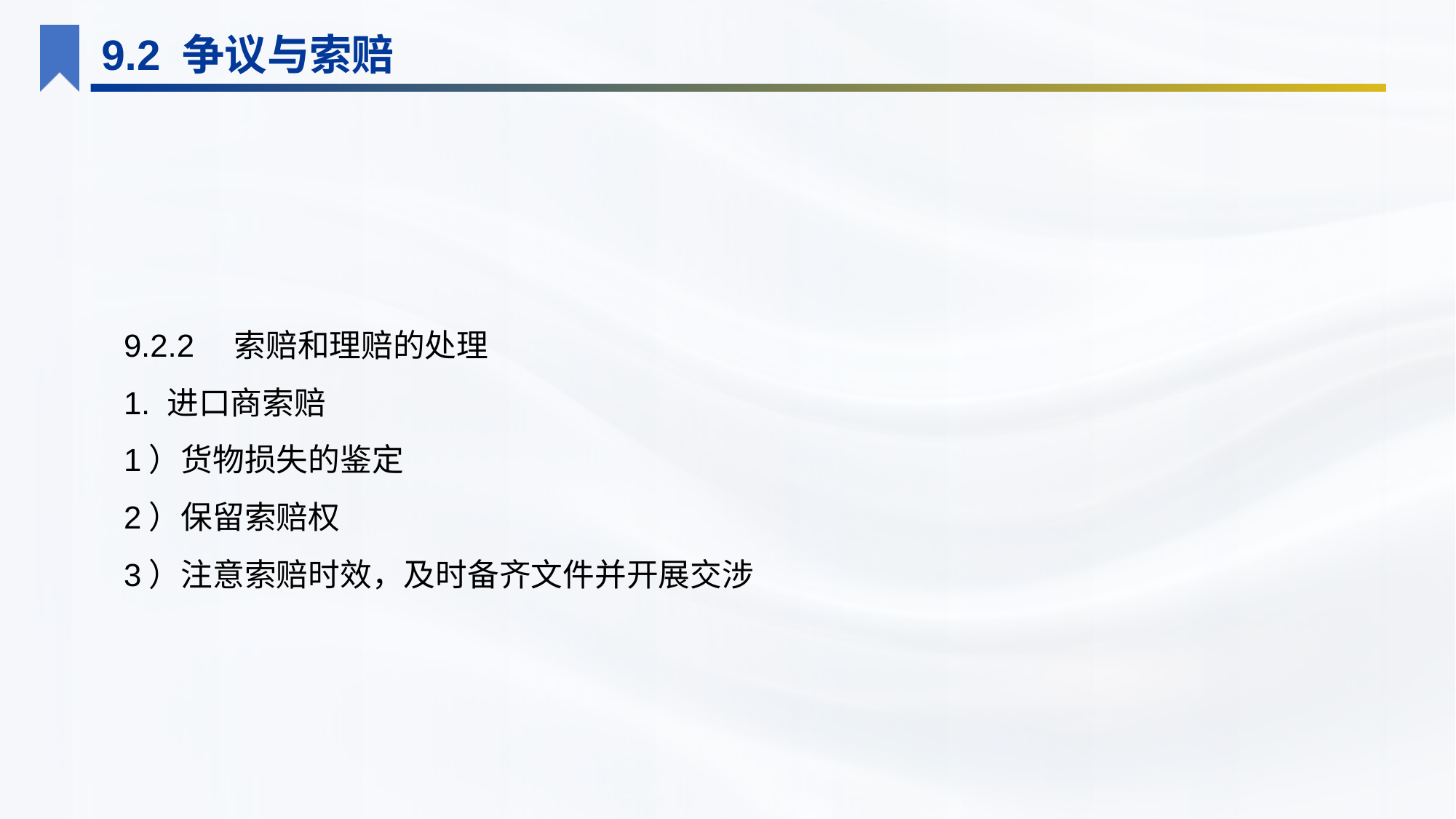

9.2 争议与索赔
9.2.2　索赔和理赔的处理
1. 进口商索赔
1）货物损失的鉴定
2）保留索赔权
3）注意索赔时效，及时备齐文件并开展交涉